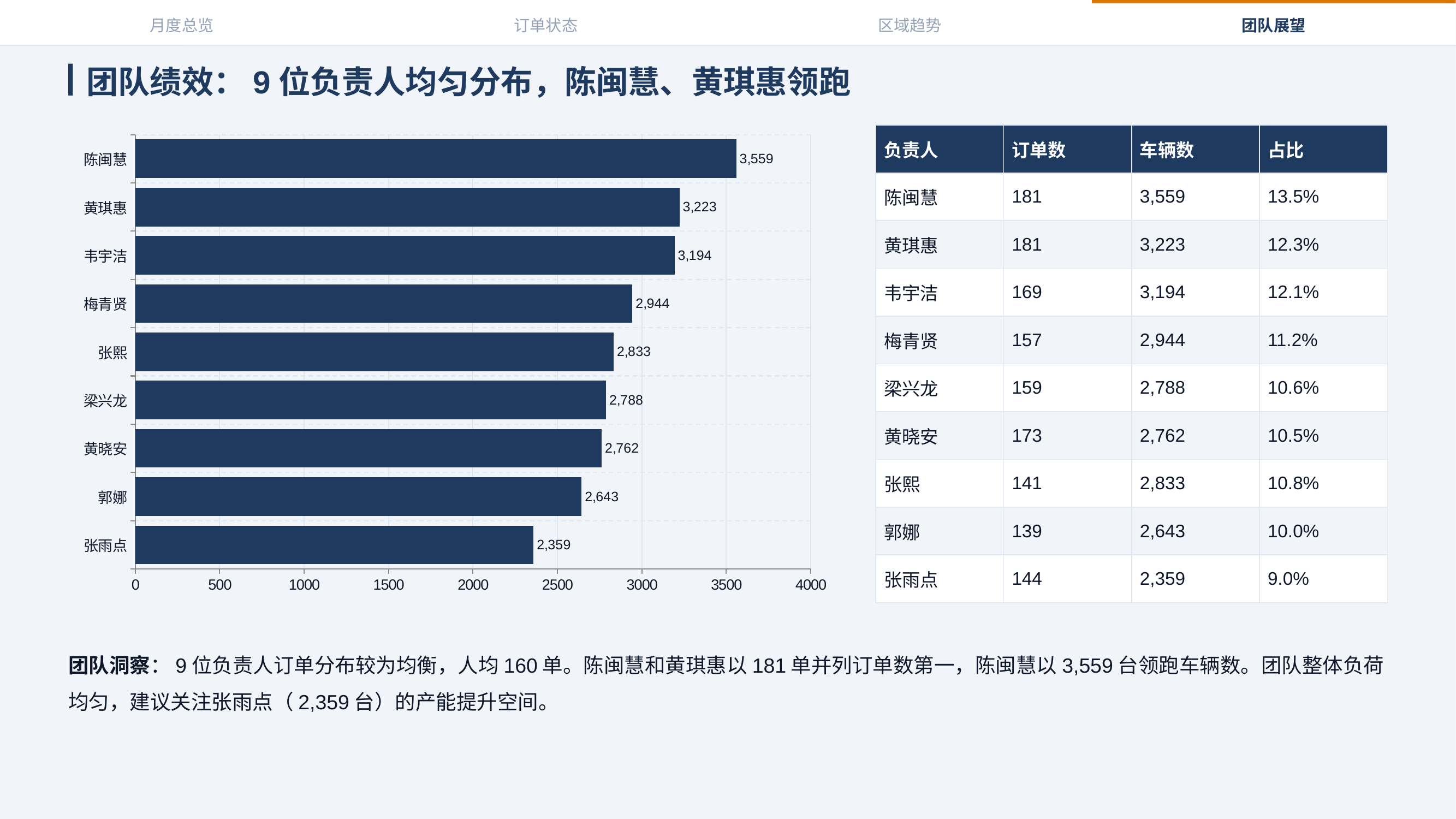

月度总览
订单状态
区域趋势
团队展望

团队绩效：9位负责人均匀分布，陈闽慧、黄琪惠领跑

### Chart

| Category | 车辆台数 |
|---|---|
| 张雨点 | 2359.0 |
| 郭娜 | 2643.0 |
| 黄晓安 | 2762.0 |
| 梁兴龙 | 2788.0 |
| 张熙 | 2833.0 |
| 梅青贤 | 2944.0 |
| 韦宇洁 | 3194.0 |
| 黄琪惠 | 3223.0 |
| 陈闽慧 | 3559.0 |
| 负责人 | 订单数 | 车辆数 | 占比 |
| --- | --- | --- | --- |
| 陈闽慧 | 181 | 3,559 | 13.5% |
| 黄琪惠 | 181 | 3,223 | 12.3% |
| 韦宇洁 | 169 | 3,194 | 12.1% |
| 梅青贤 | 157 | 2,944 | 11.2% |
| 梁兴龙 | 159 | 2,788 | 10.6% |
| 黄晓安 | 173 | 2,762 | 10.5% |
| 张熙 | 141 | 2,833 | 10.8% |
| 郭娜 | 139 | 2,643 | 10.0% |
| 张雨点 | 144 | 2,359 | 9.0% |
团队洞察：9位负责人订单分布较为均衡，人均160单。陈闽慧和黄琪惠以181单并列订单数第一，陈闽慧以3,559台领跑车辆数。团队整体负荷均匀，建议关注张雨点（2,359台）的产能提升空间。